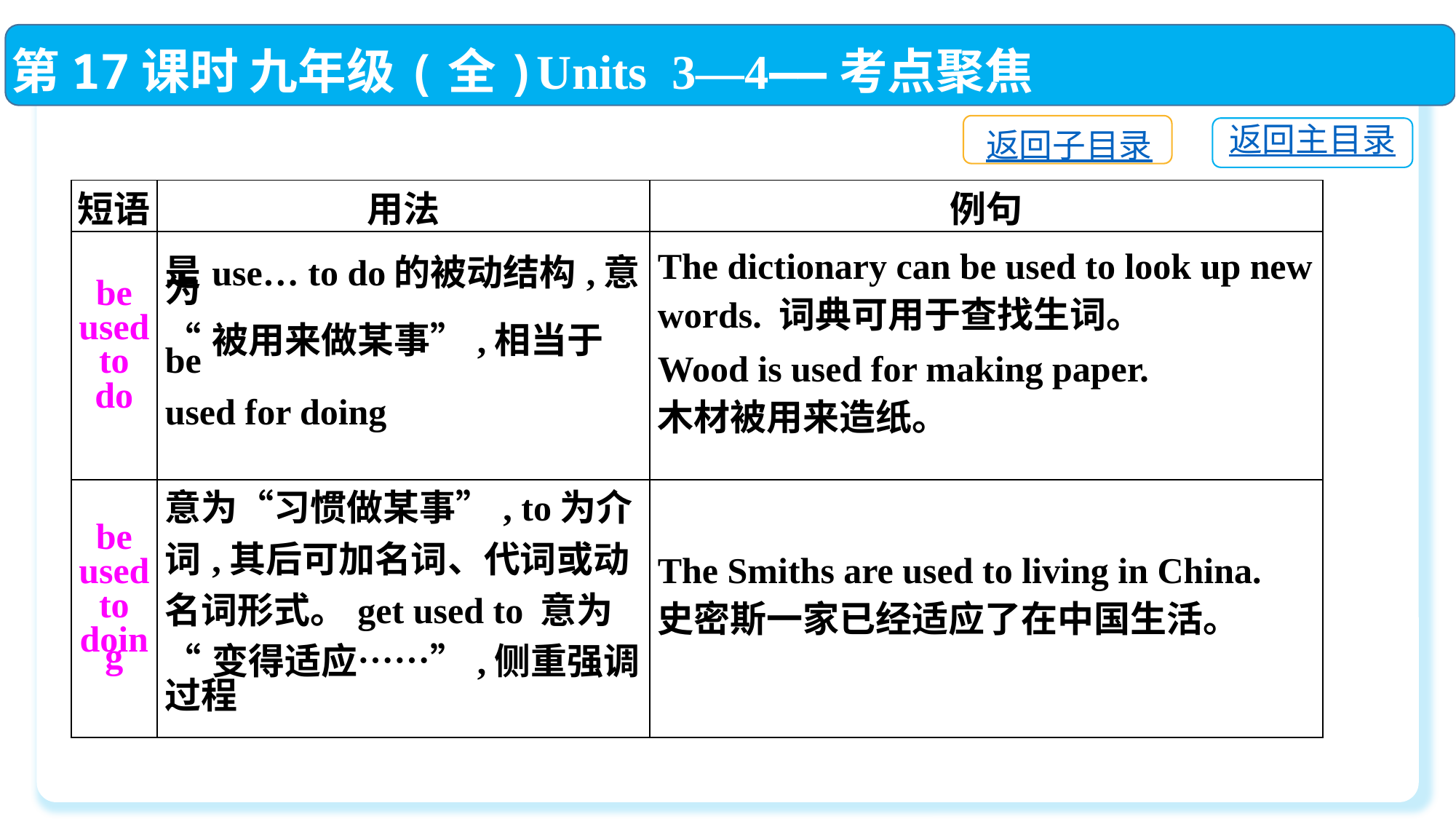

第17课时 九年级(全)Units  3—4——考点聚焦

返回子目录
返回主目录
| 短语 | 用法 | 例句 |
| --- | --- | --- |
| be used to do | 是use… to do的被动结构,意为 “被用来做某事”,相当于be used for doing | The dictionary can be used to look up new words. 词典可用于查找生词。 Wood is used for making paper. 木材被用来造纸。 |
| be used to doing | 意为“习惯做某事”, to为介 词,其后可加名词、代词或动 名词形式。get used to 意为 “变得适应……”,侧重强调 过程 | The Smiths are used to living in China. 史密斯一家已经适应了在中国生活。 |